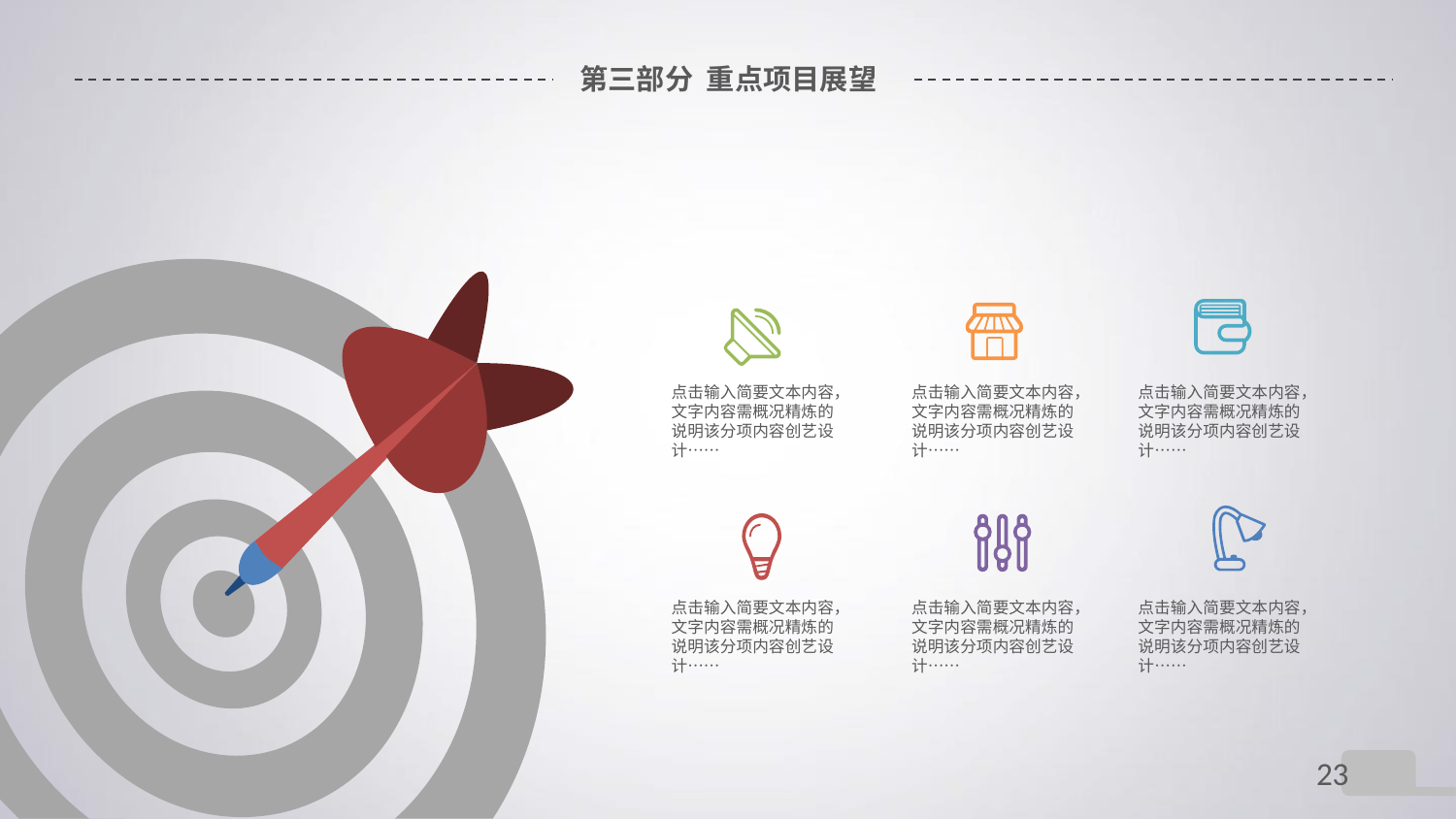

# 第三部分  重点项目展望

点击输入简要文本内容，文字内容需概况精炼的说明该分项内容创艺设计……
点击输入简要文本内容，文字内容需概况精炼的说明该分项内容创艺设计……
点击输入简要文本内容，文字内容需概况精炼的说明该分项内容创艺设计……

点击输入简要文本内容，文字内容需概况精炼的说明该分项内容创艺设计……
点击输入简要文本内容，文字内容需概况精炼的说明该分项内容创艺设计……
点击输入简要文本内容，文字内容需概况精炼的说明该分项内容创艺设计……